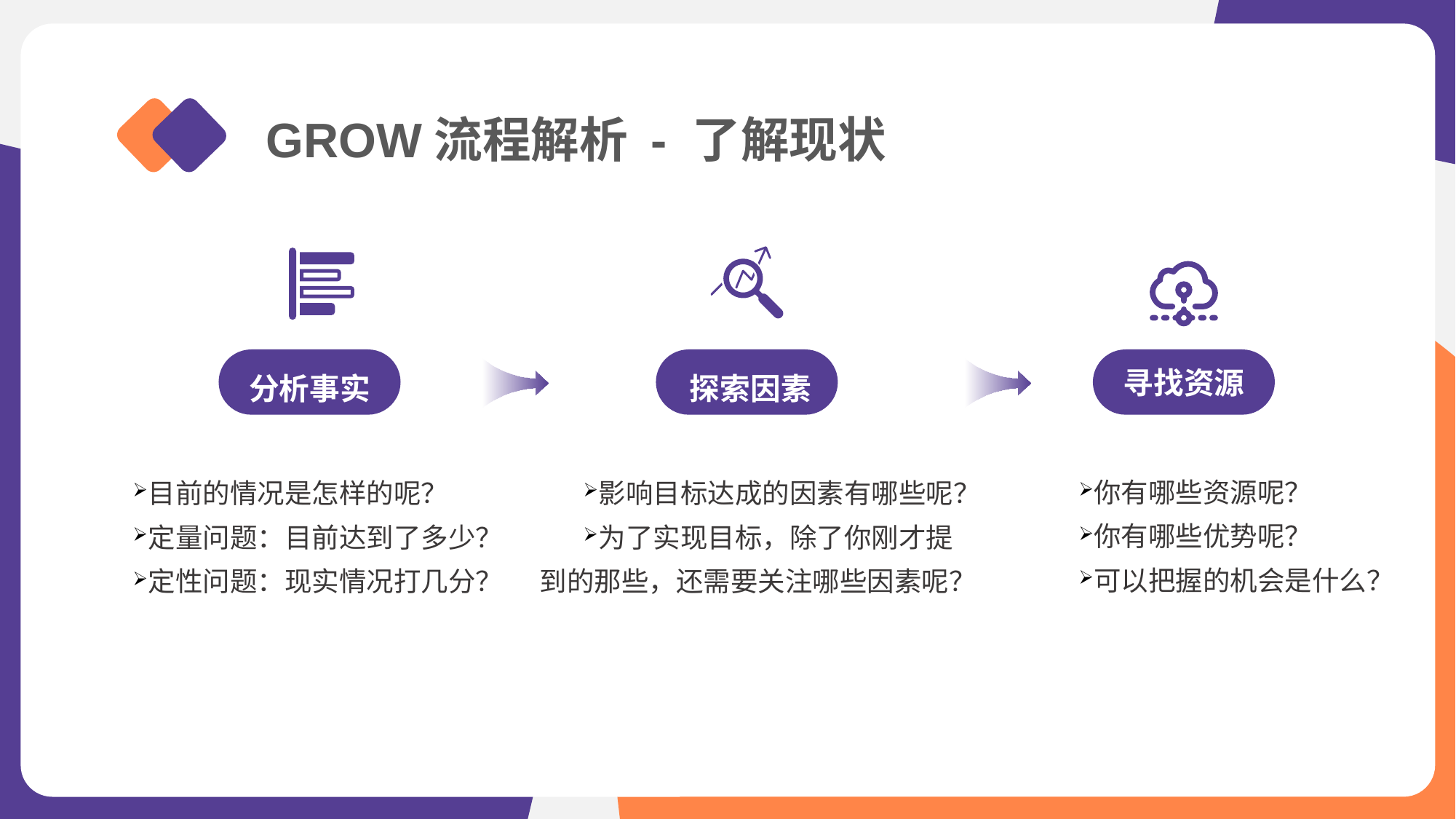

GROW流程解析 - 了解现状

分析事实
探索因素
寻找资源
你有哪些资源呢？
你有哪些优势呢？
可以把握的机会是什么？
目前的情况是怎样的呢？
定量问题：目前达到了多少？
定性问题：现实情况打几分？
影响目标达成的因素有哪些呢？
为了实现目标，除了你刚才提到的那些，还需要关注哪些因素呢？